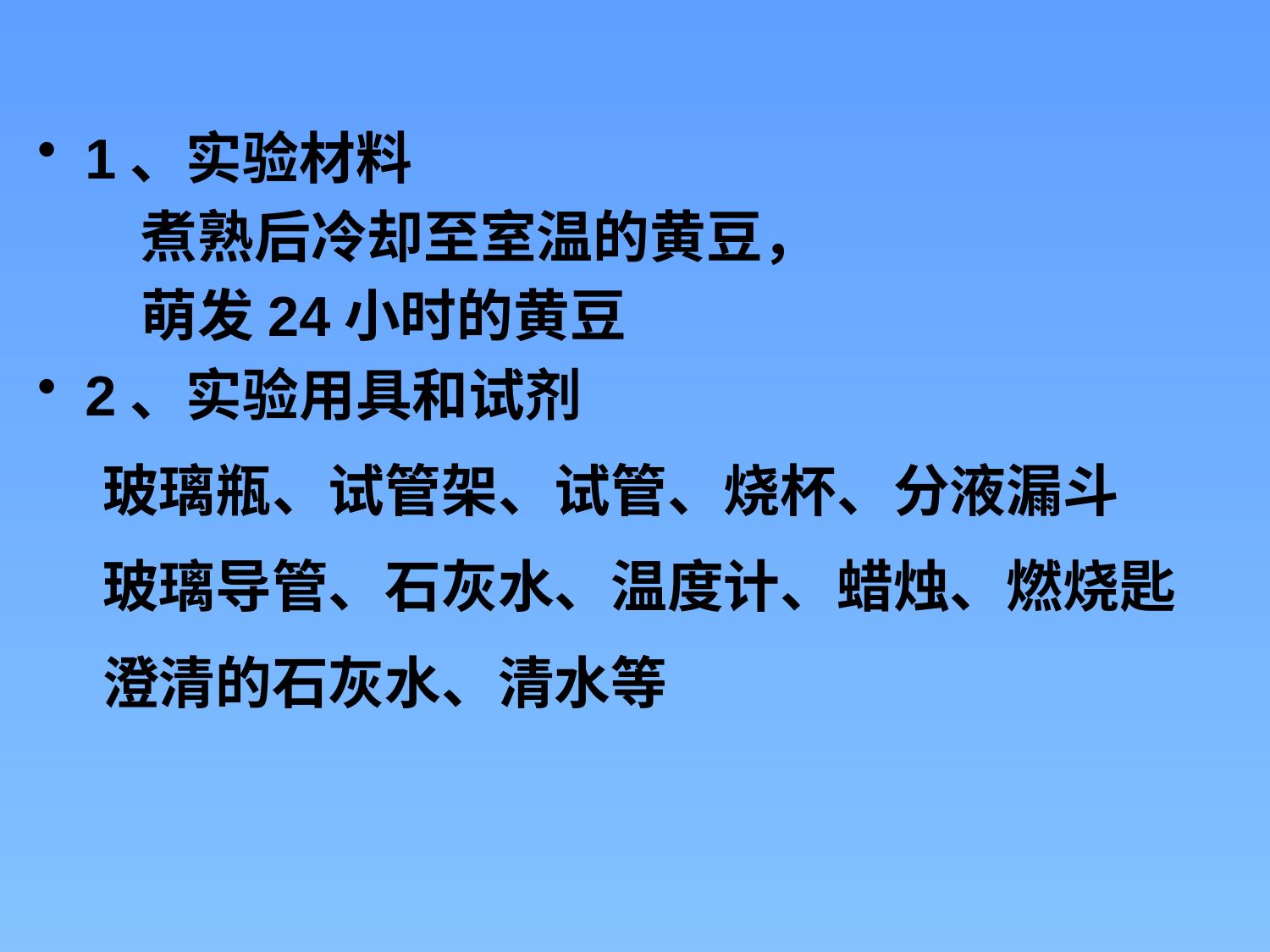

1、实验材料
       煮熟后冷却至室温的黄豆，
       萌发24小时的黄豆
2、实验用具和试剂
    玻璃瓶、试管架、试管、烧杯、分液漏斗
    玻璃导管、石灰水、温度计、蜡烛、燃烧匙
    澄清的石灰水、清水等